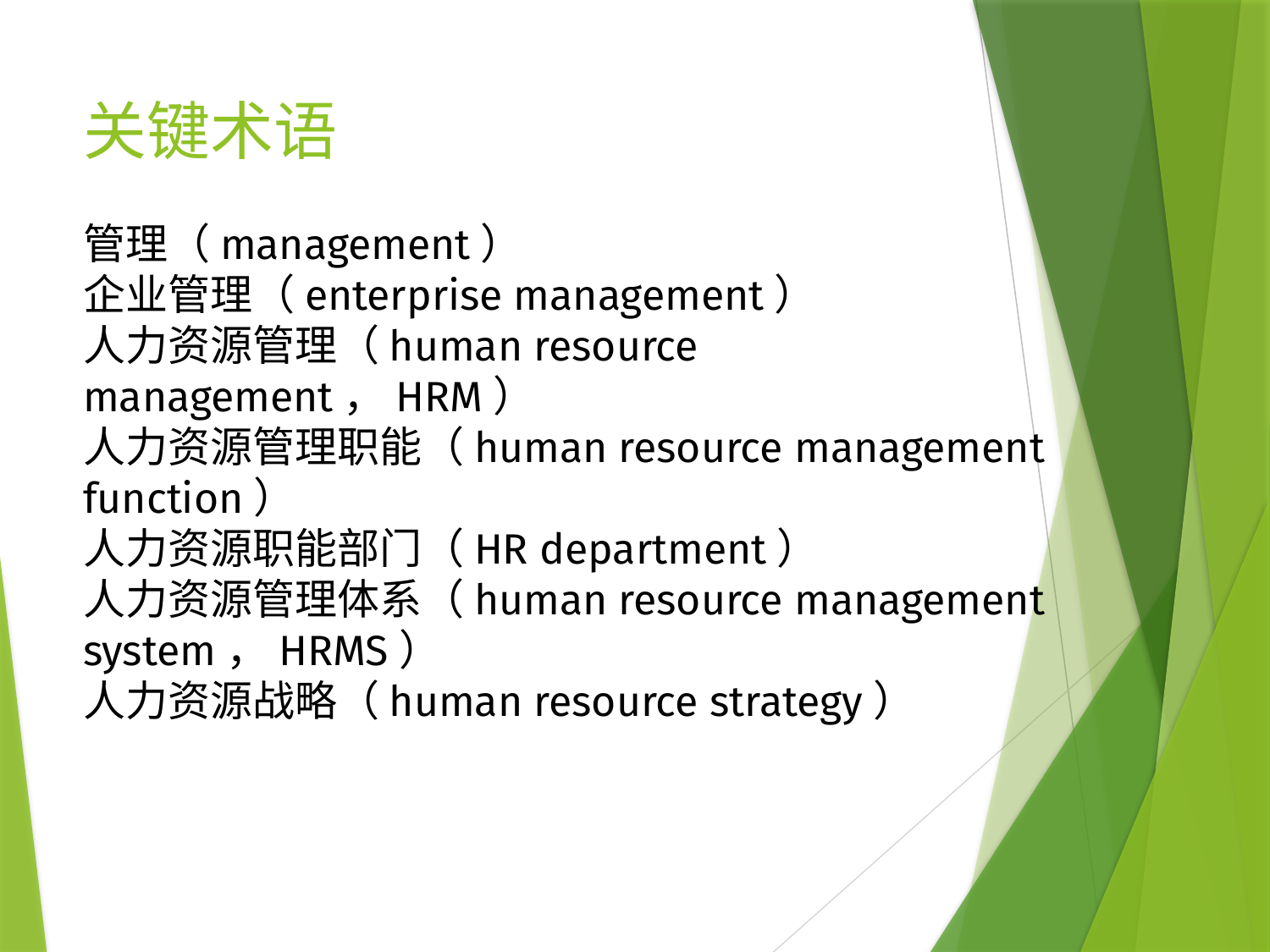

# 关键术语
管理（management）
企业管理（enterprise management）
人力资源管理（human resource management，HRM）
人力资源管理职能（human resource management function）
人力资源职能部门（HR department）
人力资源管理体系（human resource management system，HRMS）
人力资源战略（human resource strategy）